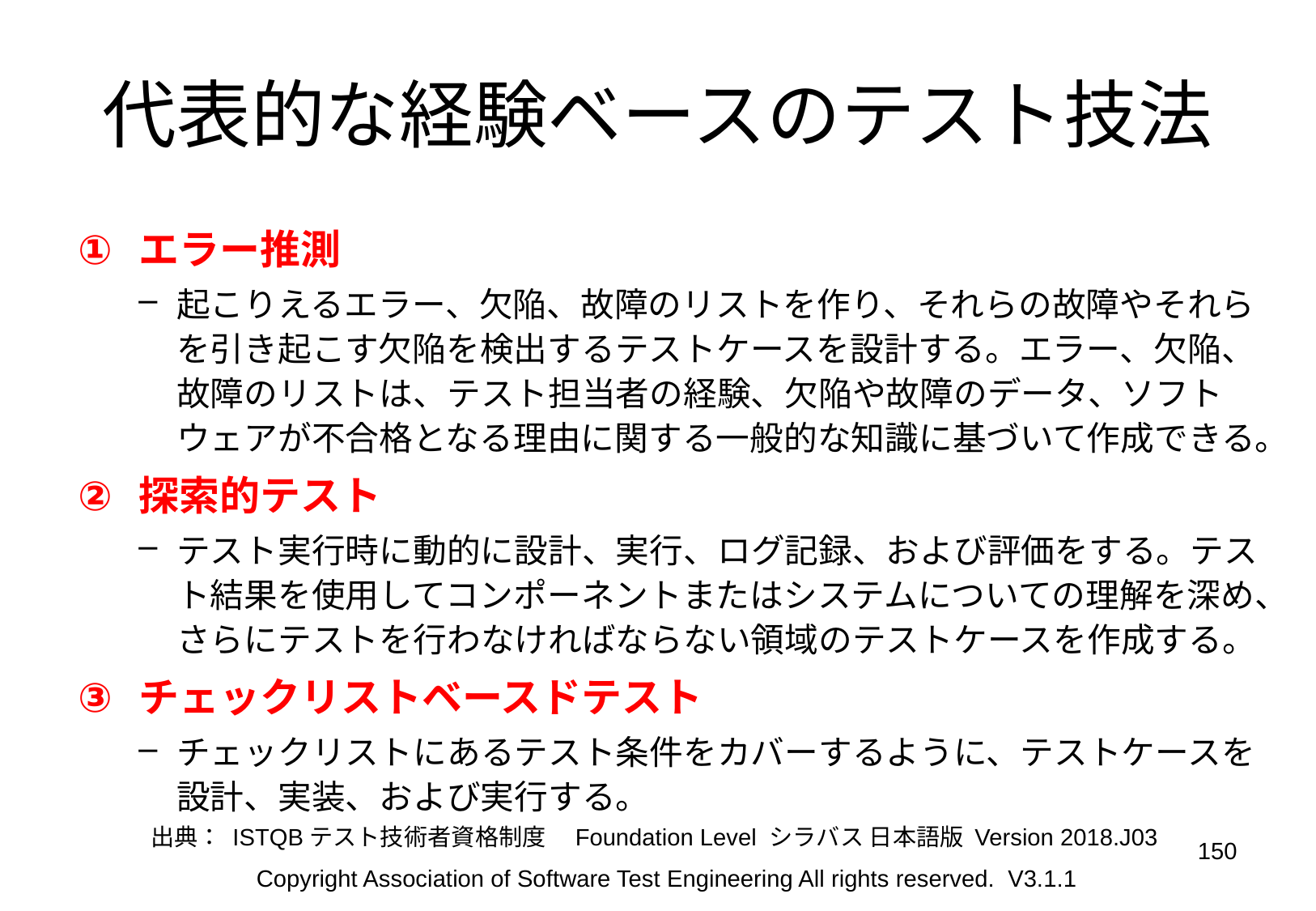

# 代表的な経験ベースのテスト技法
エラー推測
起こりえるエラー、欠陥、故障のリストを作り、それらの故障やそれらを引き起こす欠陥を検出するテストケースを設計する。エラー、欠陥、故障のリストは、テスト担当者の経験、欠陥や故障のデータ、ソフトウェアが不合格となる理由に関する一般的な知識に基づいて作成できる。
探索的テスト
テスト実行時に動的に設計、実行、ログ記録、および評価をする。テスト結果を使用してコンポーネントまたはシステムについての理解を深め、さらにテストを行わなければならない領域のテストケースを作成する。
チェックリストベースドテスト
チェックリストにあるテスト条件をカバーするように、テストケースを設計、実装、および実行する。
出典： ISTQBテスト技術者資格制度　Foundation Level シラバス 日本語版 Version 2018.J03
150
Copyright Association of Software Test Engineering All rights reserved.  V3.1.1